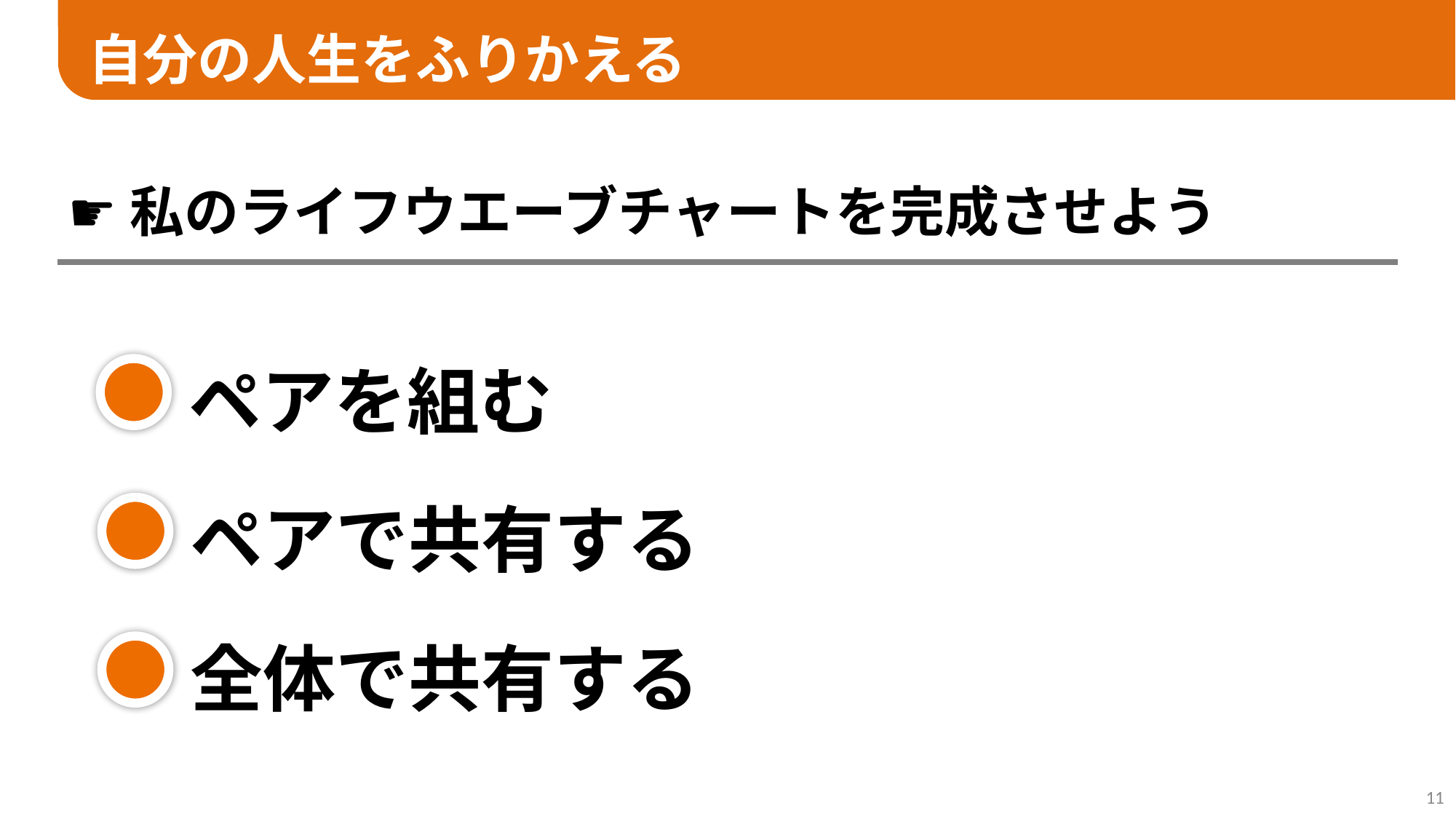

自分の人生をふりかえる
ワーク
☛私のライフウエーブチャートを完成させよう
ペアを組む

ペアで共有する

全体で共有する

11